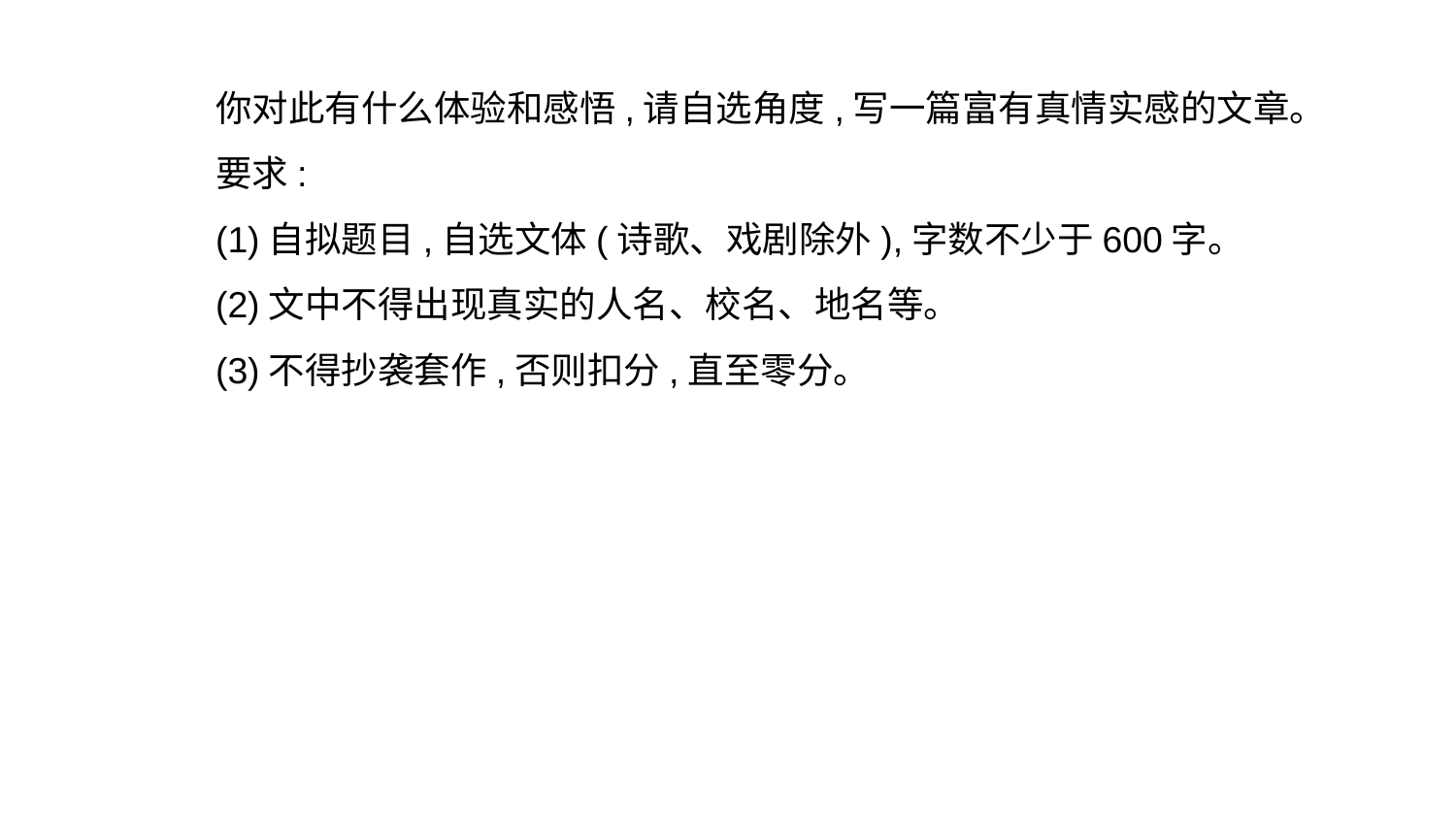

你对此有什么体验和感悟,请自选角度,写一篇富有真情实感的文章。
要求:
(1)自拟题目,自选文体(诗歌、戏剧除外),字数不少于600字。
(2)文中不得出现真实的人名、校名、地名等。
(3)不得抄袭套作,否则扣分,直至零分。